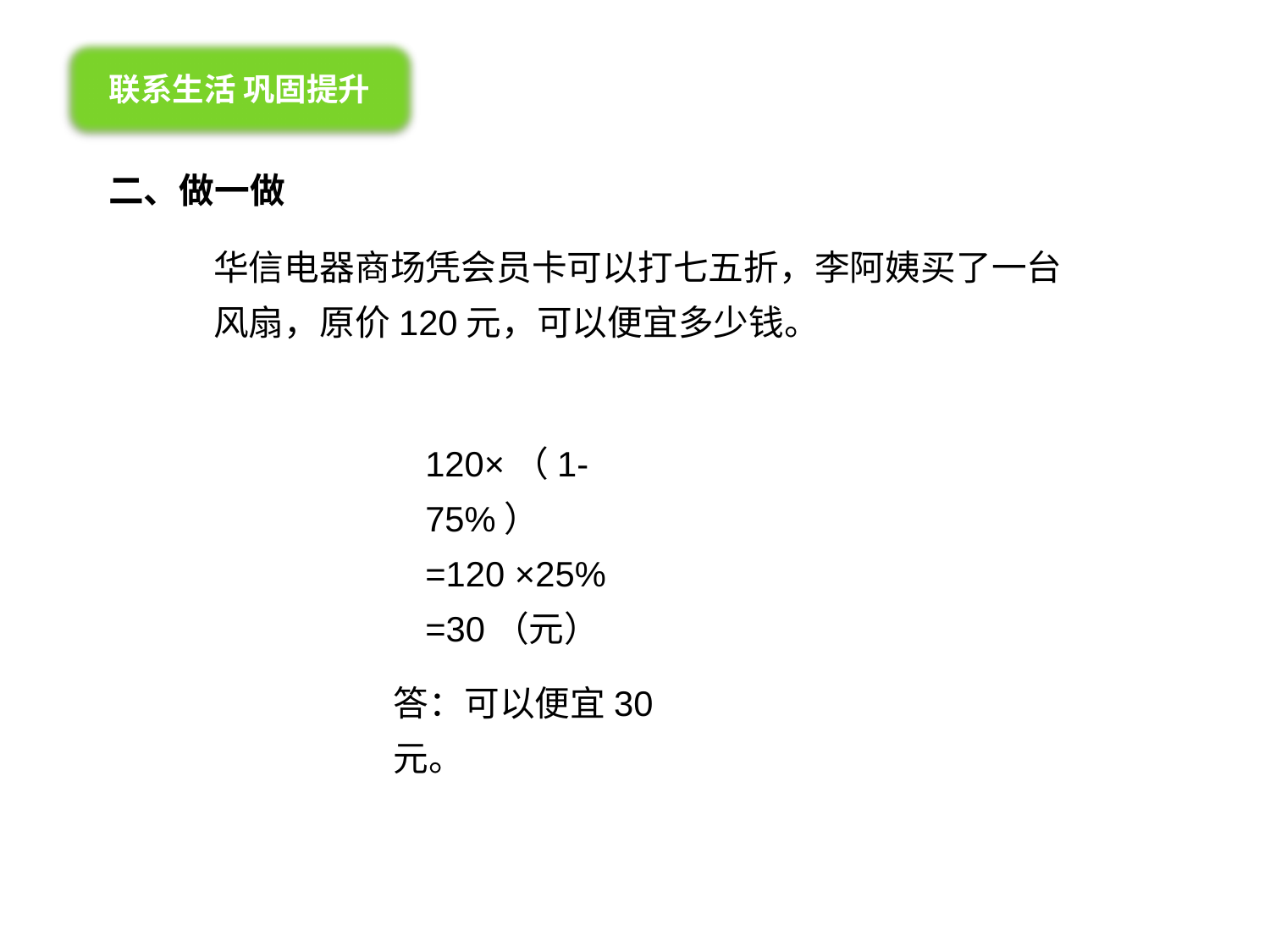

联系生活 巩固提升
二、做一做
华信电器商场凭会员卡可以打七五折，李阿姨买了一台风扇，原价120元，可以便宜多少钱。
120×（1-75%）
=120 ×25%
=30（元）
答：可以便宜30元。